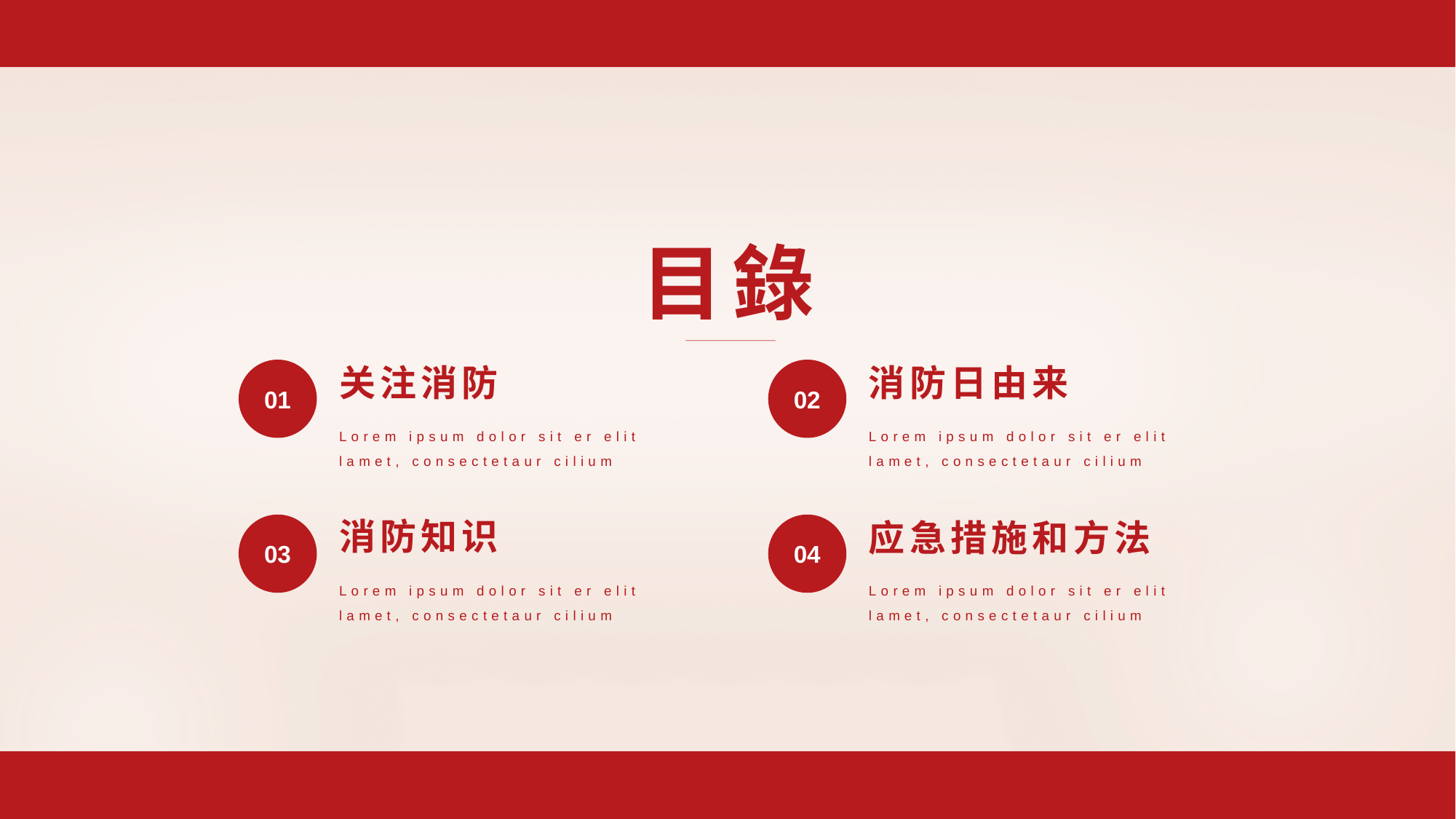

目錄
关注消防
01
消防日由来
02
消防知识
03
应急措施和方法
04
Lorem ipsum dolor sit er elit lamet, consectetaur cilium
Lorem ipsum dolor sit er elit lamet, consectetaur cilium
Lorem ipsum dolor sit er elit lamet, consectetaur cilium
Lorem ipsum dolor sit er elit lamet, consectetaur cilium